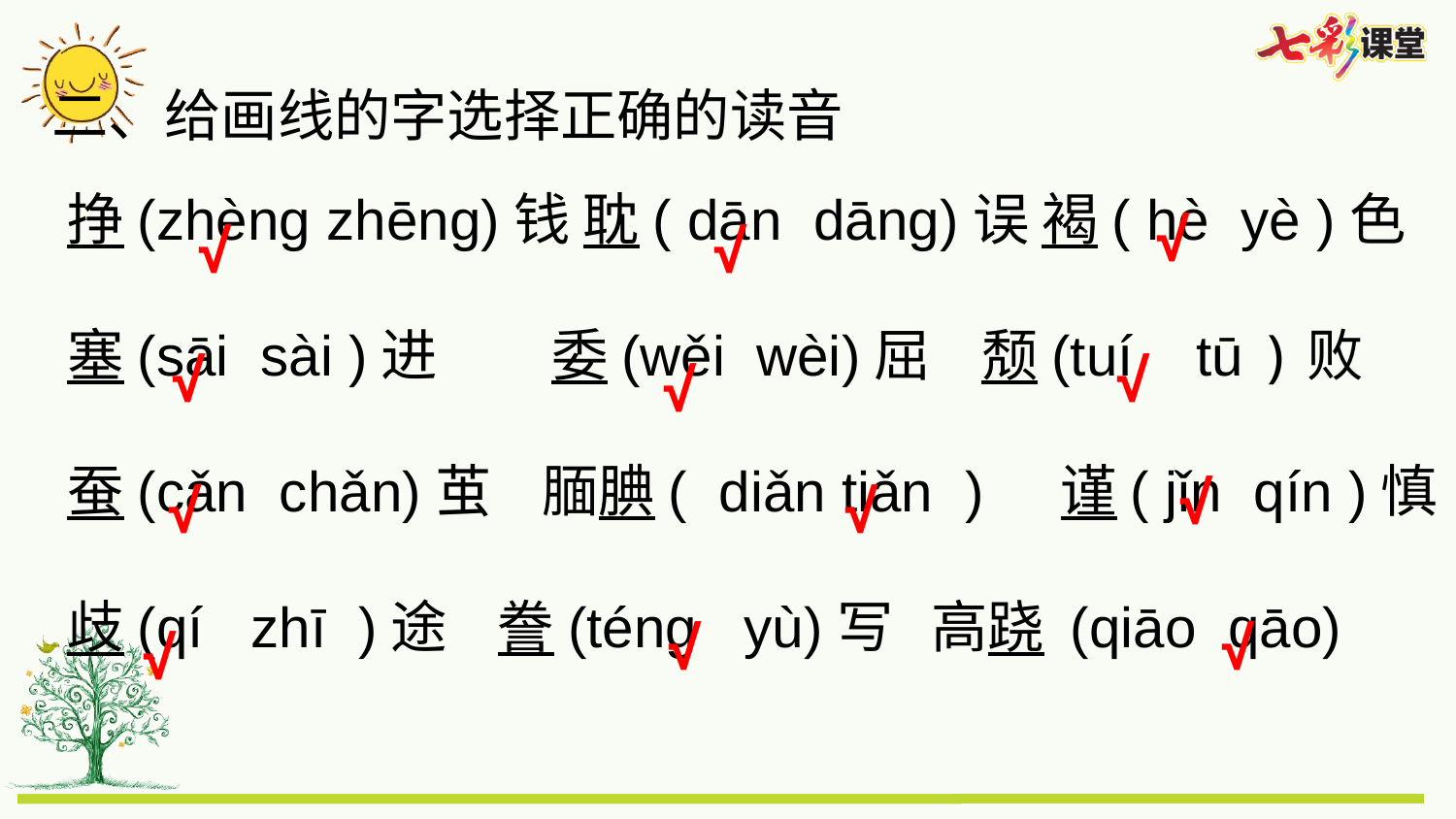

二、给画线的字选择正确的读音
挣(zhèng zhēng)钱 耽( dān  dāng)误 褐( hè  yè )色

塞(sāi  sài )进         委(wěi  wèi)屈    颓(tuí    tū )败

蚕(cǎn  chǎn)茧    腼腆(  diǎn tiǎn  )    谨( jǐn  qín )慎

歧(qí   zhī  )途    誊(téng   yù)写   高跷 (qiāo  qāo)
√
√
√
√
√
√
√
√
√
√
√
√